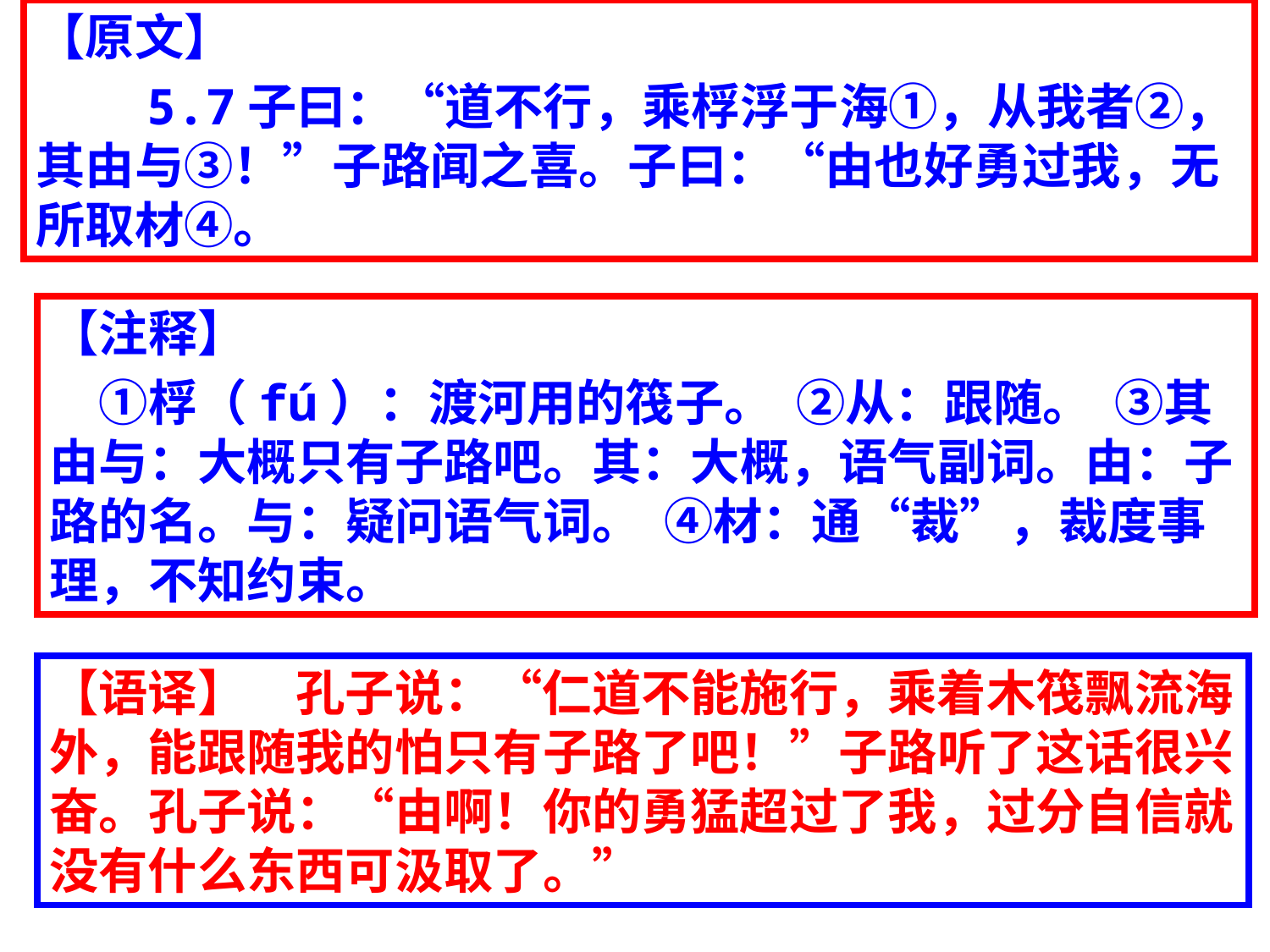

【原文】
　　5.7子曰：“道不行，乘桴浮于海①，从我者②，其由与③！”子路闻之喜。子曰：“由也好勇过我，无所取材④。
【注释】
　①桴（fú）：渡河用的筏子。  ②从：跟随。  ③其由与：大概只有子路吧。其：大概，语气副词。由：子路的名。与：疑问语气词。  ④材：通“裁”，裁度事理，不知约束。
【语译】　孔子说：“仁道不能施行，乘着木筏飘流海外，能跟随我的怕只有子路了吧！”子路听了这话很兴奋。孔子说：“由啊！你的勇猛超过了我，过分自信就没有什么东西可汲取了。”